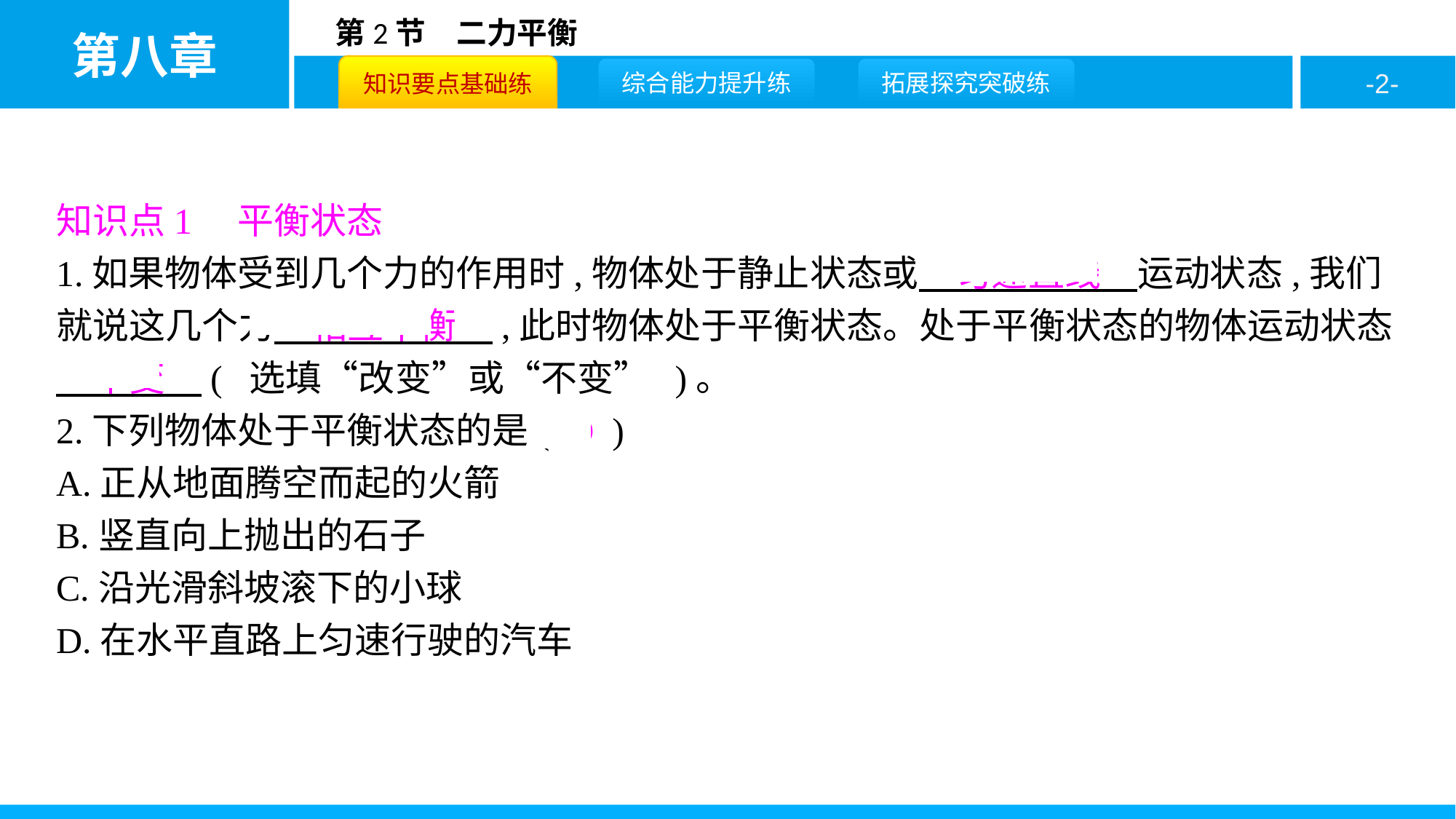

知识点1　平衡状态
1.如果物体受到几个力的作用时,物体处于静止状态或　匀速直线　运动状态,我们就说这几个力　相互平衡　,此时物体处于平衡状态。处于平衡状态的物体运动状态　不变　(  选填“改变”或“不变”  )。
2.下列物体处于平衡状态的是(  D  )
A.正从地面腾空而起的火箭
B.竖直向上抛出的石子
C.沿光滑斜坡滚下的小球
D.在水平直路上匀速行驶的汽车